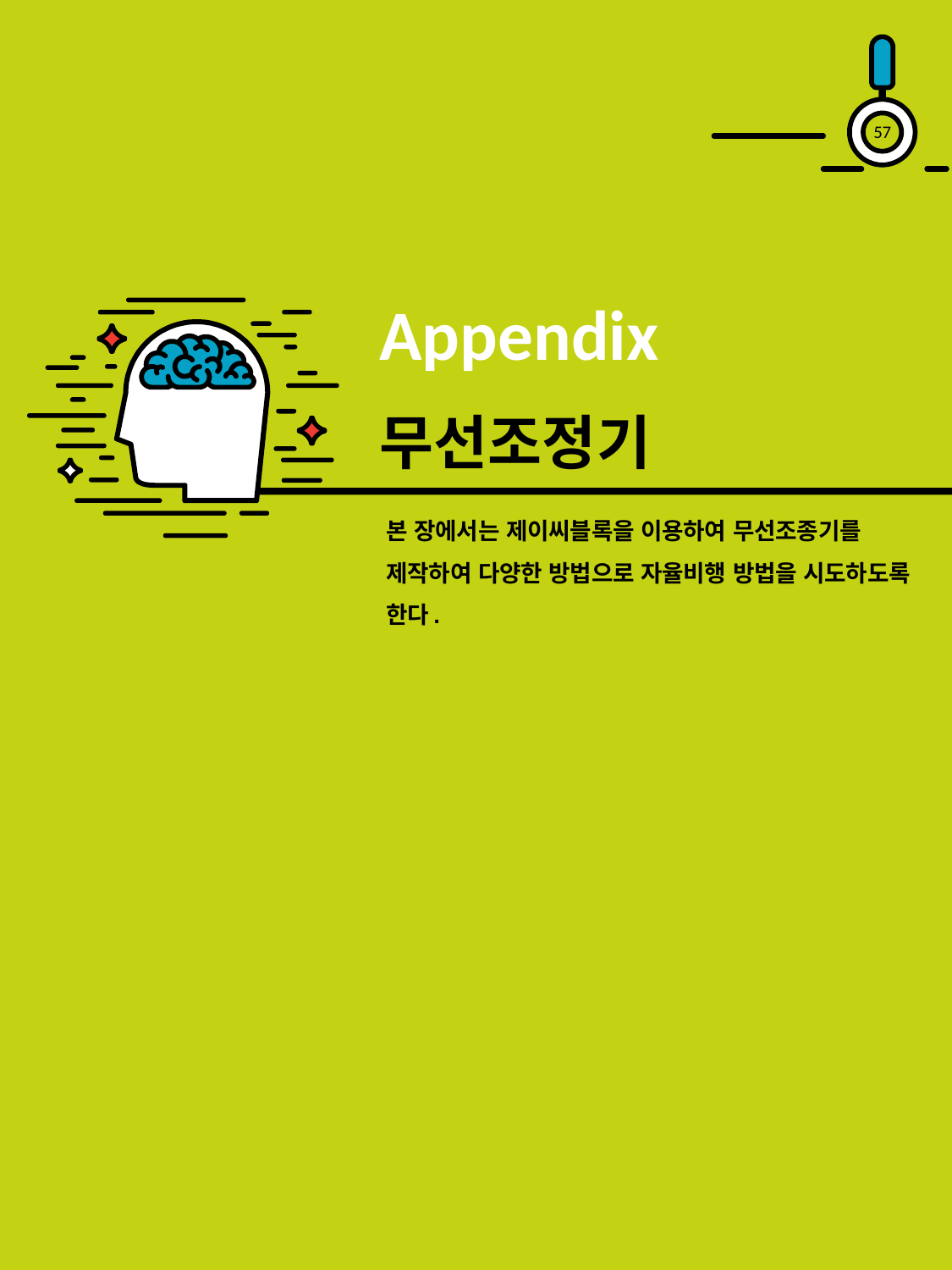

57
Appendix
# 무선조정기
본 장에서는 제이씨블록을 이용하여 무선조종기를 제작하여 다양한 방법으로 자율비행 방법을 시도하도록 한다.